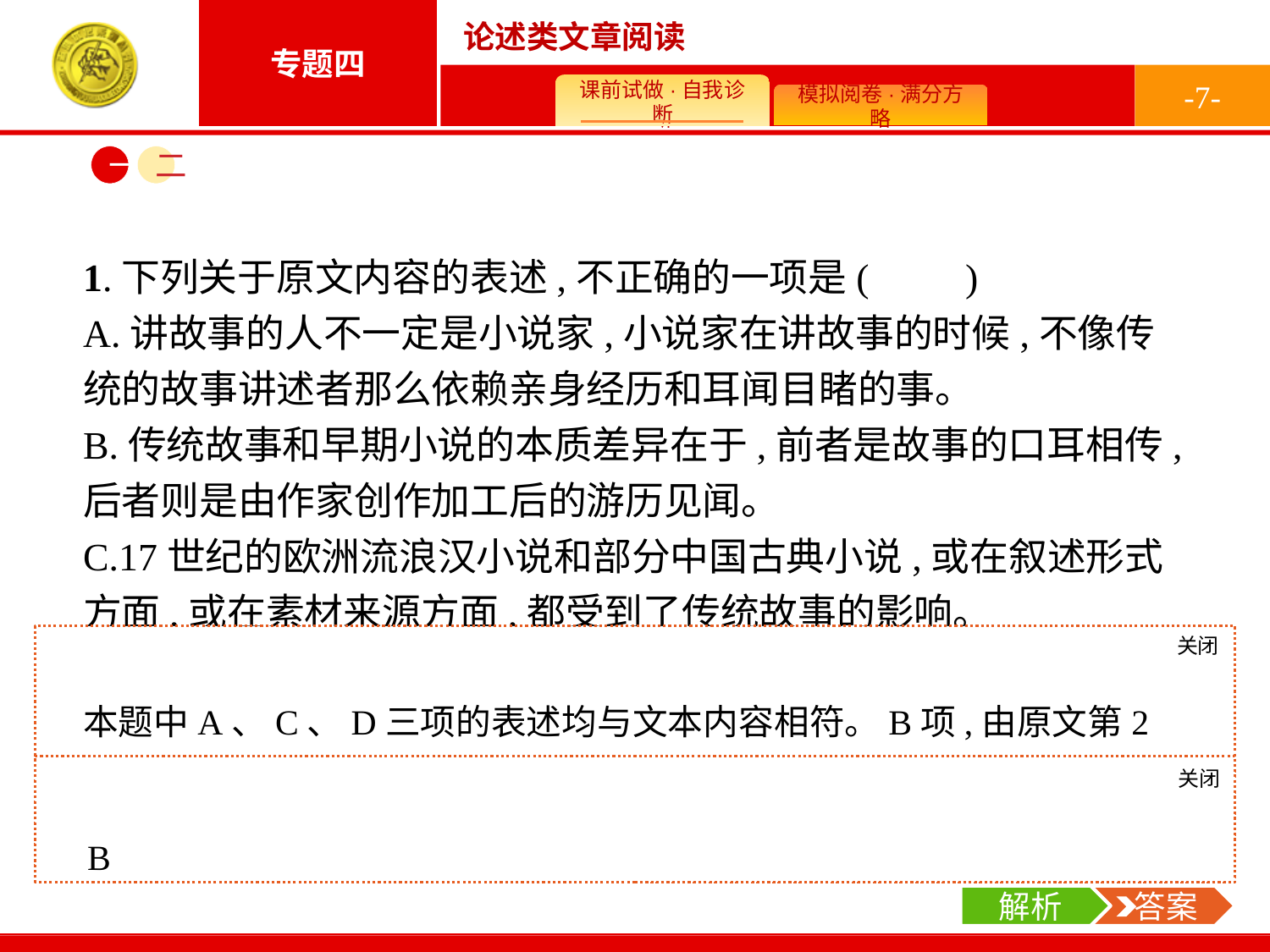

-7-
一
二
1.下列关于原文内容的表述,不正确的一项是(　　)
A.讲故事的人不一定是小说家,小说家在讲故事的时候,不像传统的故事讲述者那么依赖亲身经历和耳闻目睹的事。
B.传统故事和早期小说的本质差异在于,前者是故事的口耳相传,后者则是由作家创作加工后的游历见闻。
C.17世纪的欧洲流浪汉小说和部分中国古典小说,或在叙述形式方面,或在素材来源方面,都受到了传统故事的影响。
D.当小说家越来越依靠想象力虚构故事的时候,小说和传统故事在内容来源方面的差异使它们之间的关联不再像过去那么紧密。

关闭
解析

本题中A、C、D三项的表述均与文本内容相符。B项,由原文第2段“除流传形式上的简单差异外,早期小说和故事的本质区别并不明显”可知,“传统故事和早期小说的本质差异”表述错误。

关闭
解析
  答案

B
解析
  答案